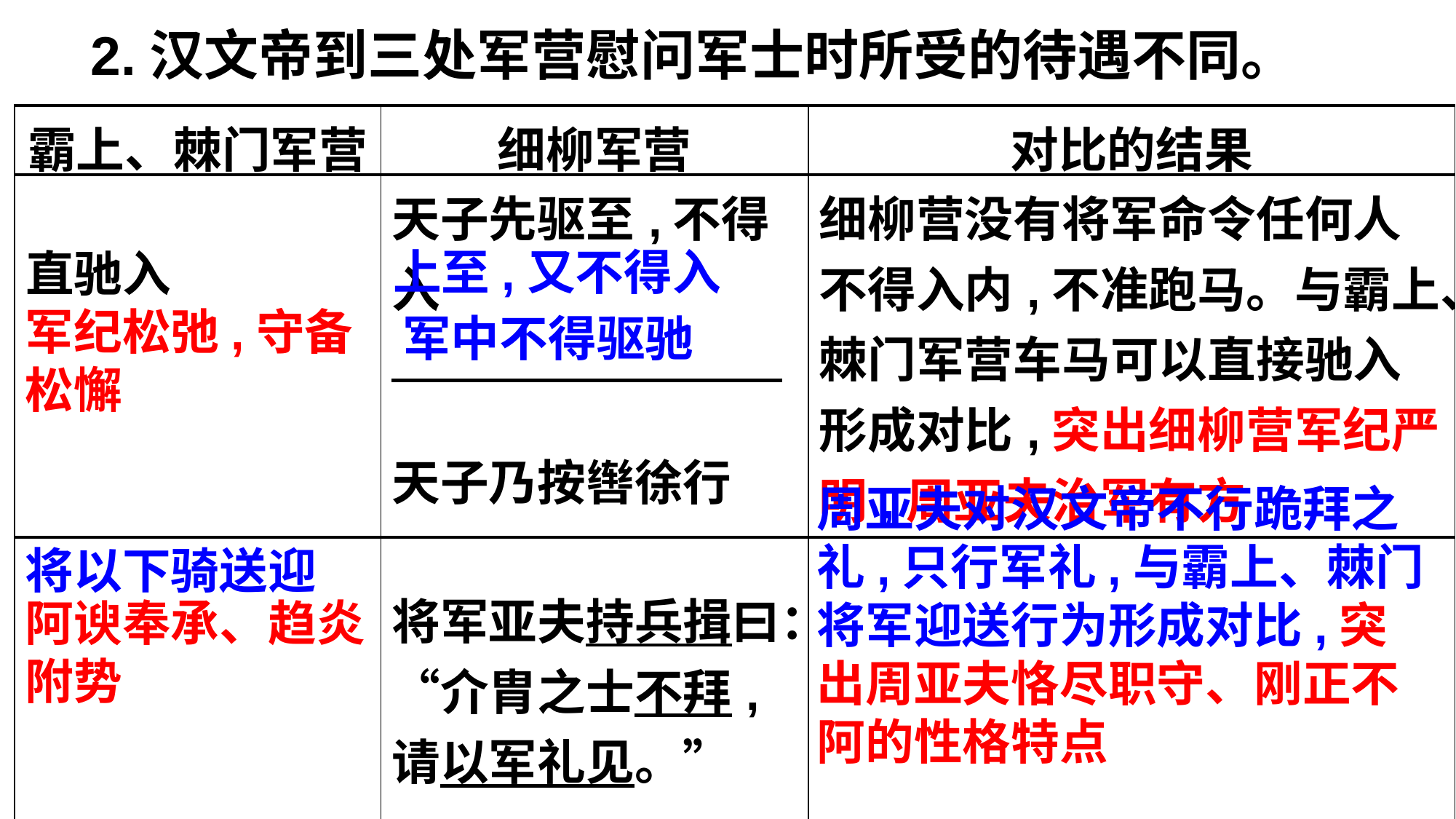

2.汉文帝到三处军营慰问军士时所受的待遇不同。
| 霸上、棘门军营 | 细柳军营 | 对比的结果 |
| --- | --- | --- |
| 直驰入 | 天子先驱至,不得入 天子乃按辔徐行 | 细柳营没有将军命令任何人不得入内,不准跑马。与霸上、棘门军营车马可以直接驰入形成对比,突出细柳营军纪严明,周亚夫治军有方 |
|  | 将军亚夫持兵揖曰：“介胄之士不拜,请以军礼见。” |  |
上至,又不得入
军纪松弛,守备松懈
军中不得驱驰
周亚夫对汉文帝不行跪拜之礼,只行军礼,与霸上、棘门将军迎送行为形成对比,突出周亚夫恪尽职守、刚正不阿的性格特点
将以下骑送迎
阿谀奉承、趋炎附势